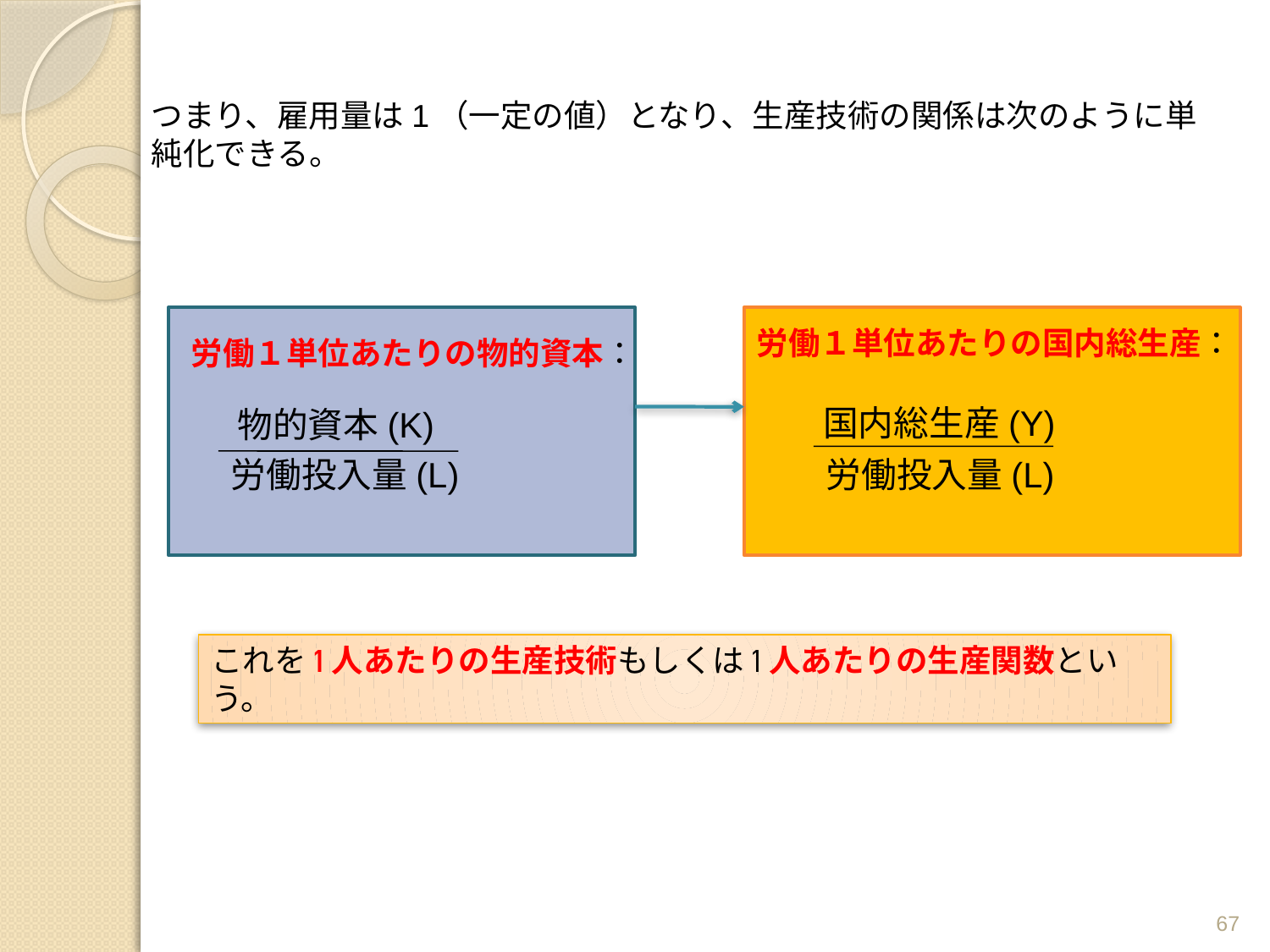

つまり、雇用量は1（一定の値）となり、生産技術の関係は次のように単純化できる。

労働１単位あたりの国内総生産：
労働１単位あたりの物的資本：
国内総生産(Y)
物的資本(K)
労働投入量(L)

労働投入量(L)

これを1人あたりの生産技術もしくは1人あたりの生産関数という。
67